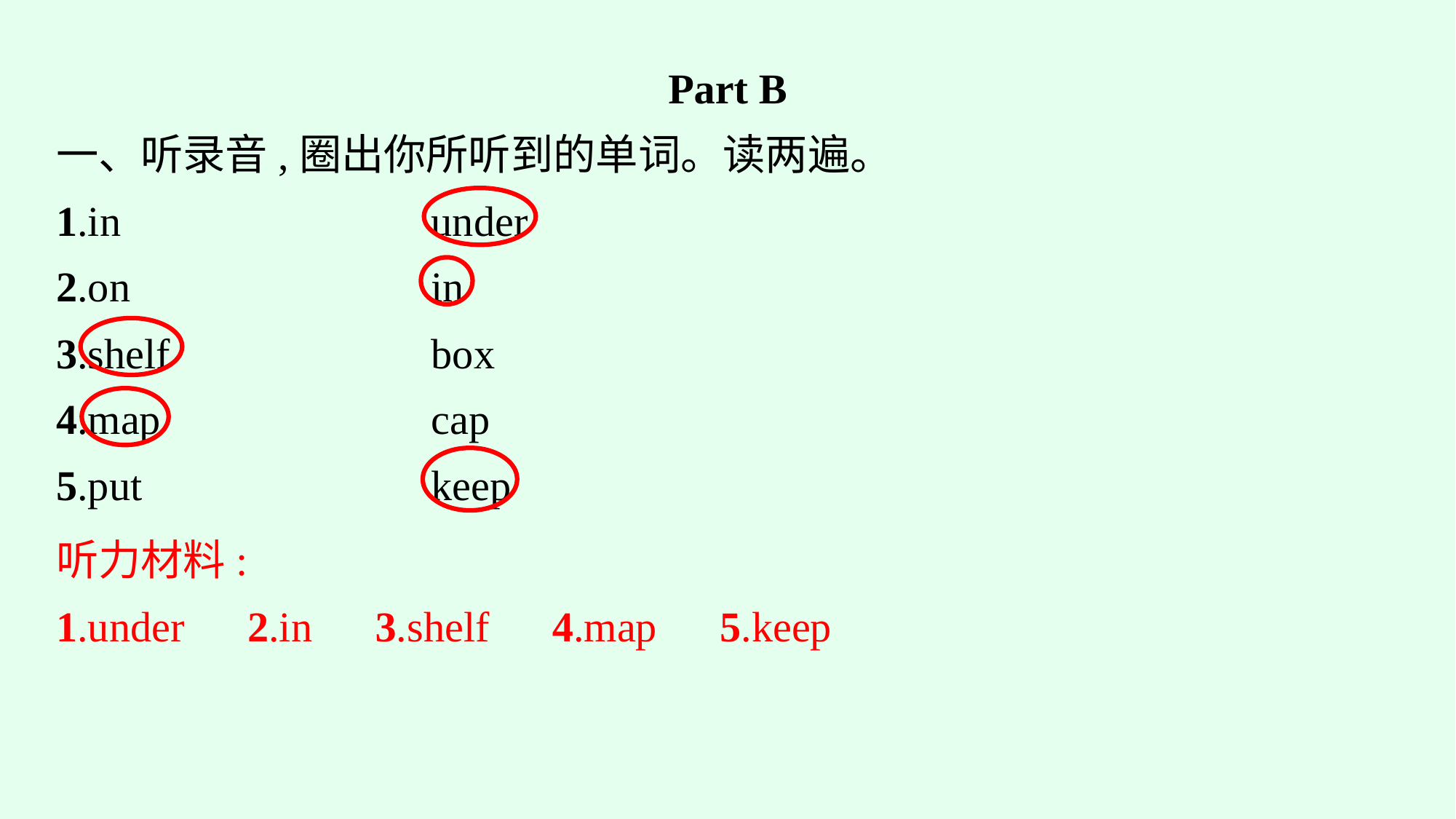

Part B
一、听录音,圈出你所听到的单词。读两遍。
1.in　　　　		under
2.on　　　　　　	in
3.shelf			box
4.map			cap
5.put			keep

听力材料:
1.under　2.in　3.shelf　4.map　5.keep